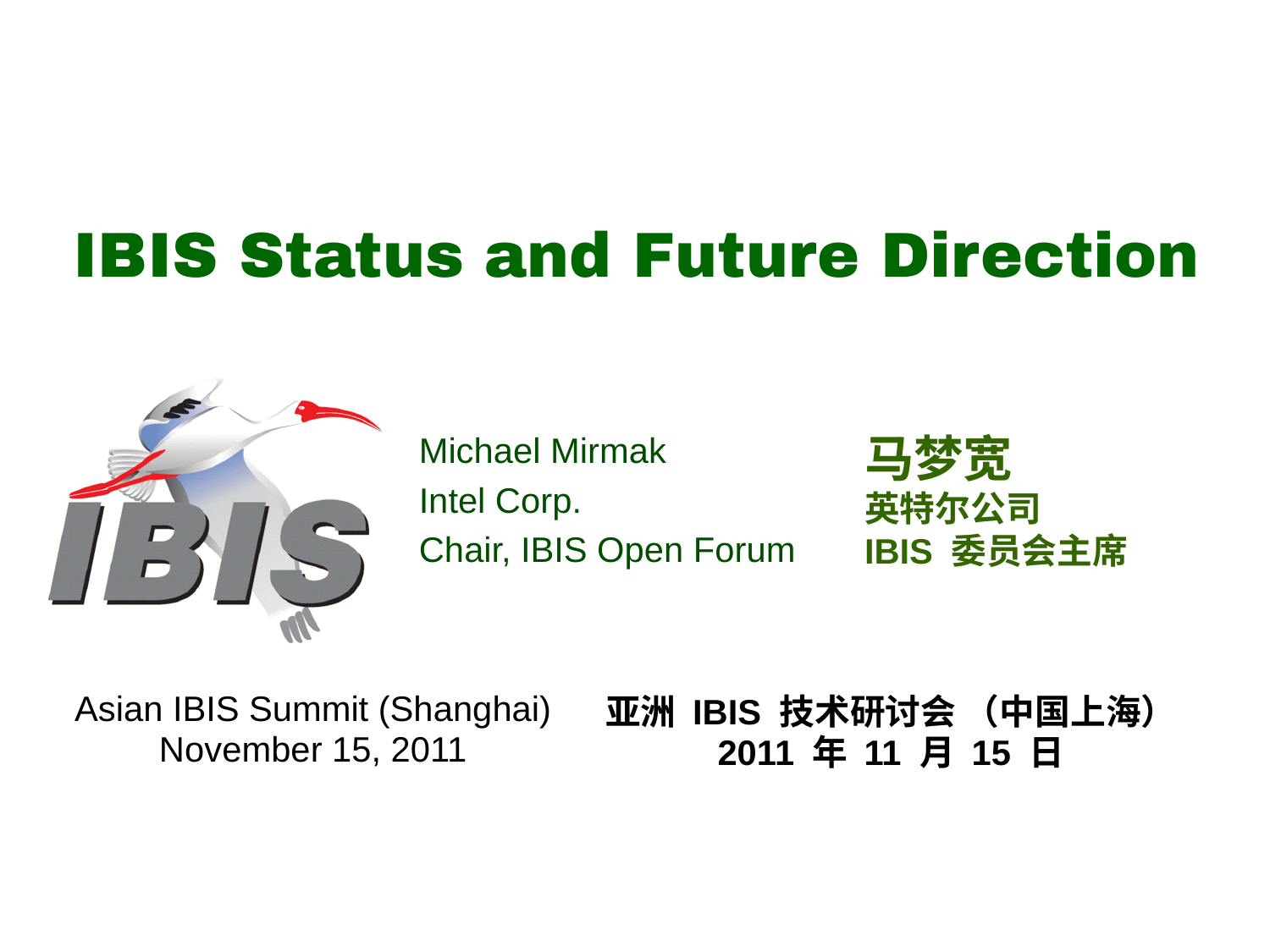

# IBIS Status and Future Direction

Michael Mirmak
Intel Corp.
Chair, IBIS Open Forum

马梦宽
英特尔公司
IBIS 委员会主席

Asian IBIS Summit (Shanghai)
November 15, 2011

亚洲 IBIS 技术研讨会 （中国上海）
2011 年 11 月 15 日